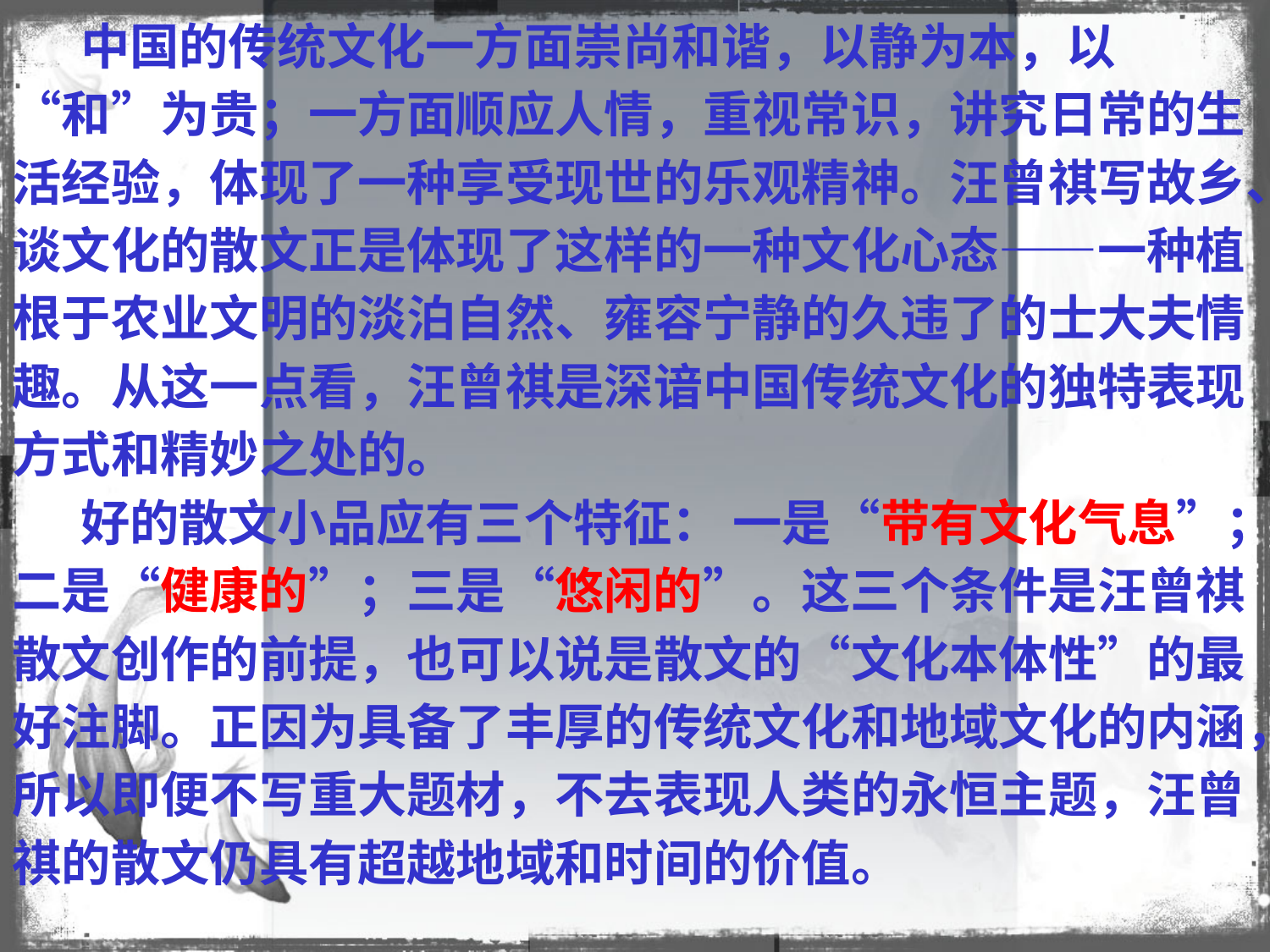

中国的传统文化一方面崇尚和谐，以静为本，以“和”为贵；一方面顺应人情，重视常识，讲究日常的生活经验，体现了一种享受现世的乐观精神。汪曾祺写故乡、谈文化的散文正是体现了这样的一种文化心态――一种植根于农业文明的淡泊自然、雍容宁静的久违了的士大夫情趣。从这一点看，汪曾祺是深谙中国传统文化的独特表现方式和精妙之处的。
     好的散文小品应有三个特征： 一是“带有文化气息”；二是“健康的”；三是“悠闲的”。这三个条件是汪曾祺散文创作的前提，也可以说是散文的“文化本体性”的最好注脚。正因为具备了丰厚的传统文化和地域文化的内涵，所以即便不写重大题材，不去表现人类的永恒主题，汪曾祺的散文仍具有超越地域和时间的价值。